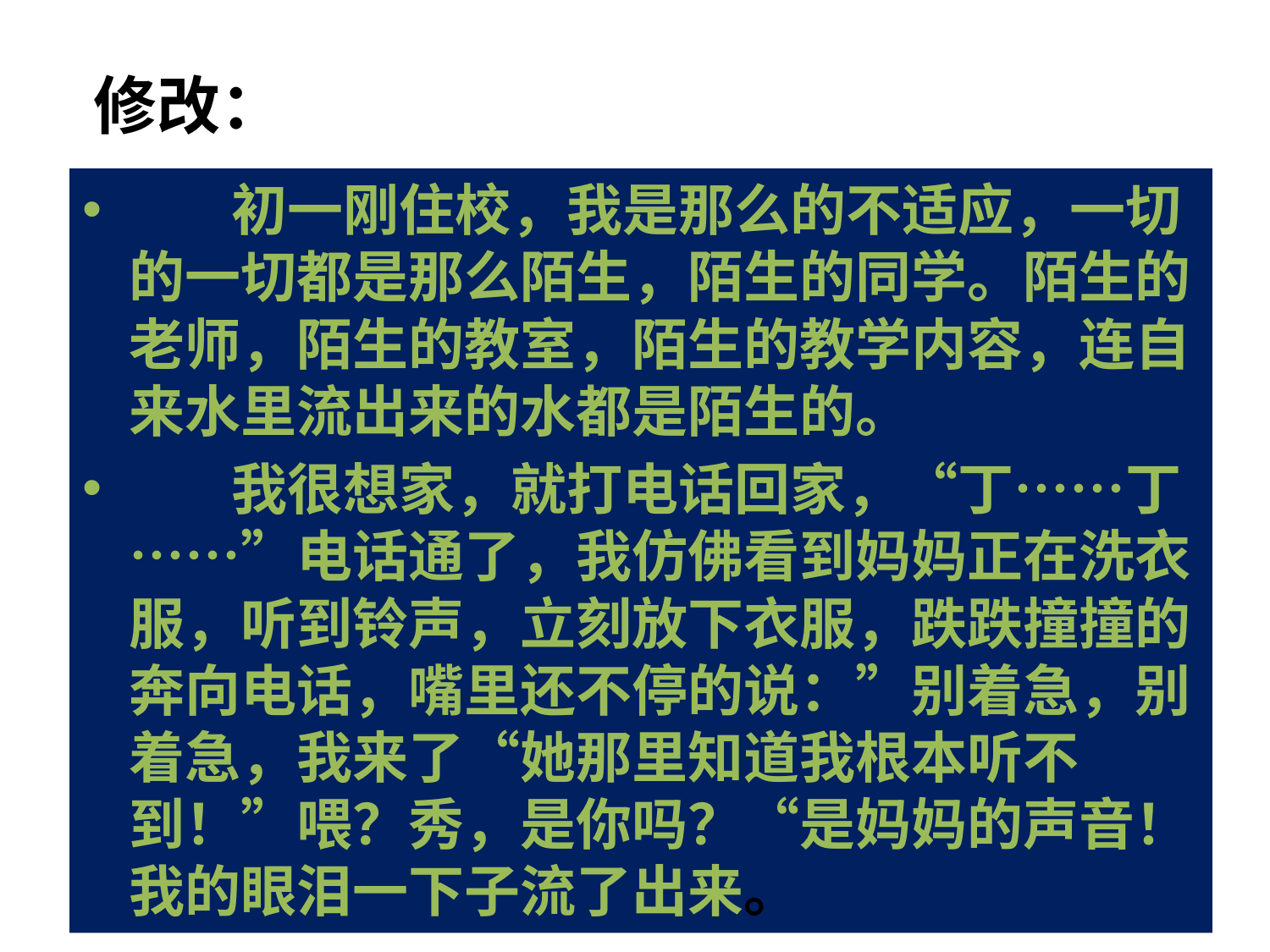

修改：
       初一刚住校，我是那么的不适应，一切的一切都是那么陌生，陌生的同学。陌生的老师，陌生的教室，陌生的教学内容，连自来水里流出来的水都是陌生的。
       我很想家，就打电话回家，“丁……丁……”电话通了，我仿佛看到妈妈正在洗衣服，听到铃声，立刻放下衣服，跌跌撞撞的奔向电话，嘴里还不停的说：”别着急，别着急，我来了“她那里知道我根本听不到！”喂？秀，是你吗？“是妈妈的声音！我的眼泪一下子流了出来。